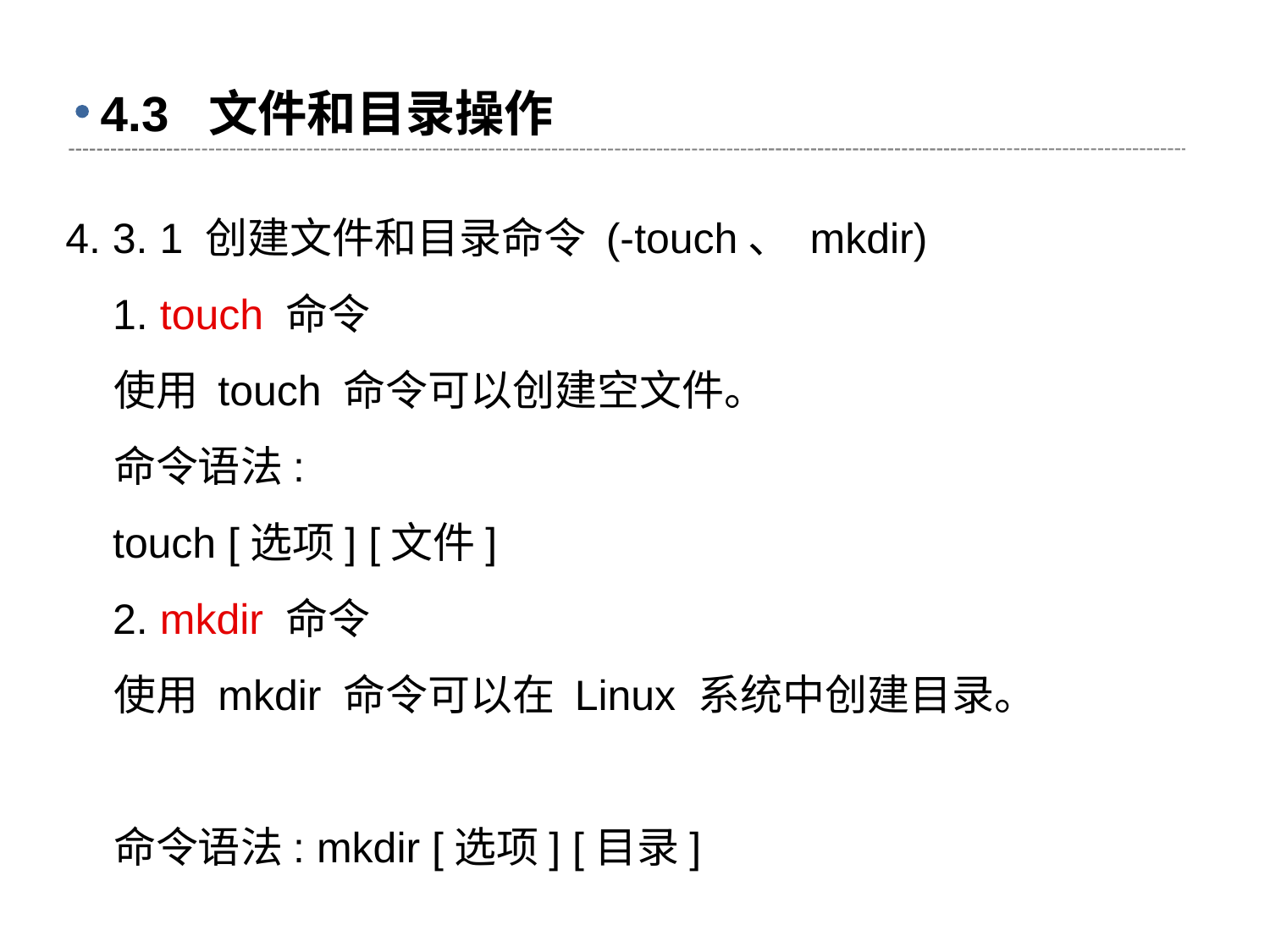

# 4.3  文件和目录操作
4. 3. 1 创建文件和目录命令 (-touch、 mkdir)
    1. touch 命令
    使用 touch 命令可以创建空文件。
    命令语法:
    touch [选项] [文件]
    2. mkdir 命令
    使用 mkdir 命令可以在 Linux 系统中创建目录。
    命令语法: mkdir [选项] [目录]